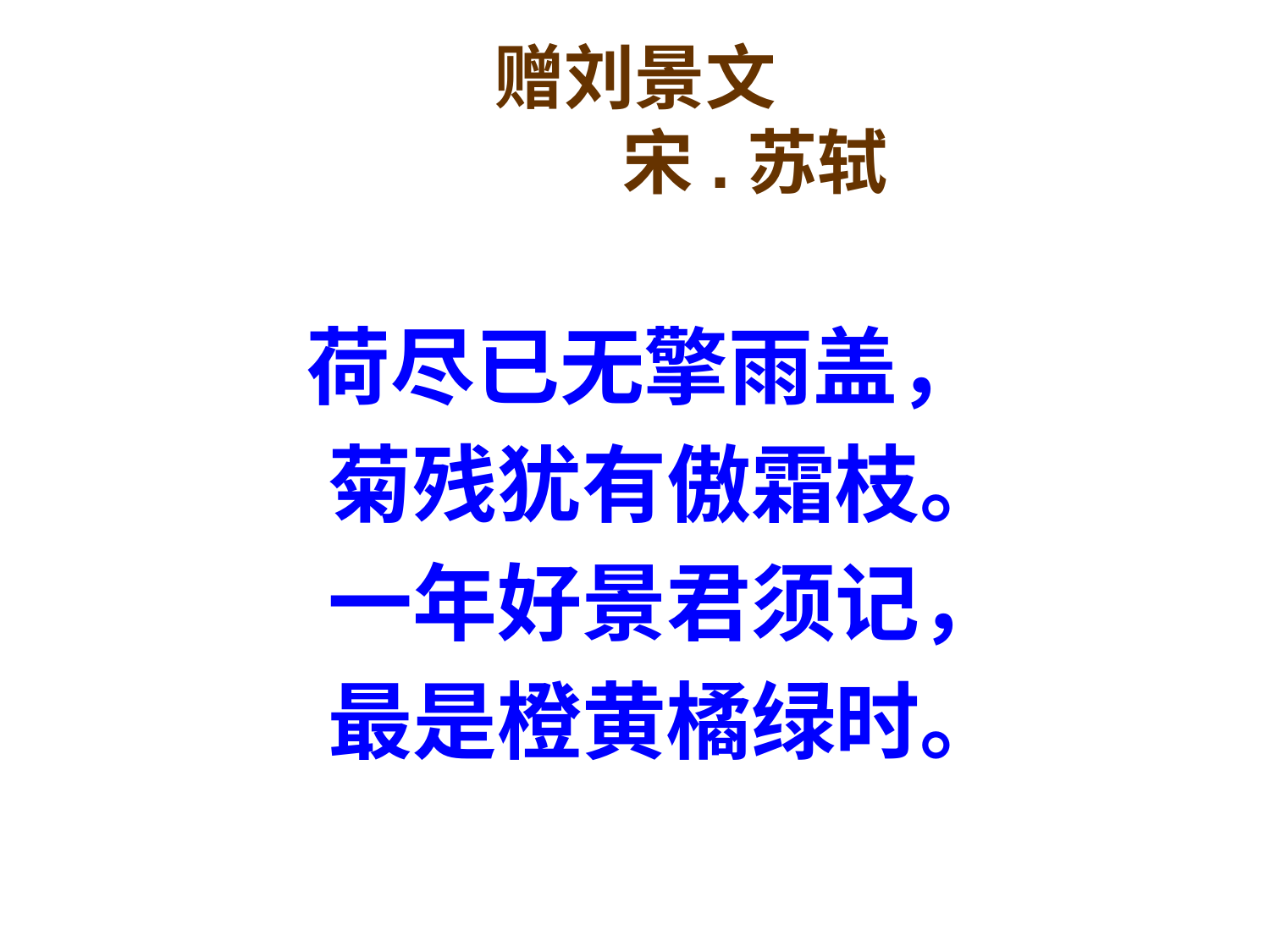

# 赠刘景文 宋.苏轼

                 荷尽已无擎雨盖，
            菊残犹有傲霜枝。
            一年好景君须记，
            最是橙黄橘绿时。